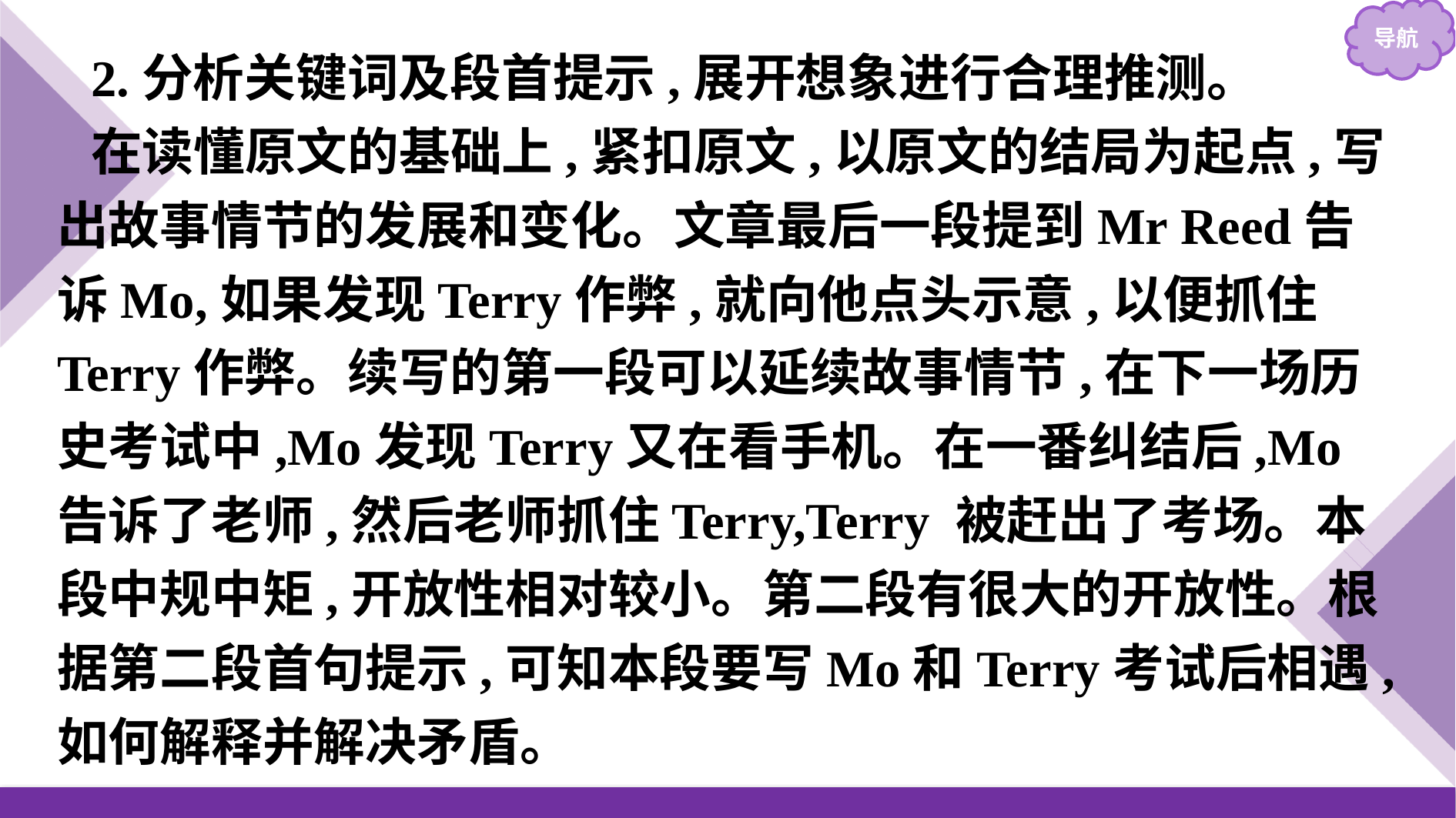

2.分析关键词及段首提示,展开想象进行合理推测。
在读懂原文的基础上,紧扣原文,以原文的结局为起点,写出故事情节的发展和变化。文章最后一段提到Mr Reed告诉Mo,如果发现Terry作弊,就向他点头示意,以便抓住Terry作弊。续写的第一段可以延续故事情节,在下一场历史考试中,Mo发现Terry又在看手机。在一番纠结后,Mo告诉了老师,然后老师抓住Terry,Terry 被赶出了考场。本段中规中矩,开放性相对较小。第二段有很大的开放性。根据第二段首句提示,可知本段要写Mo和Terry考试后相遇,如何解释并解决矛盾。